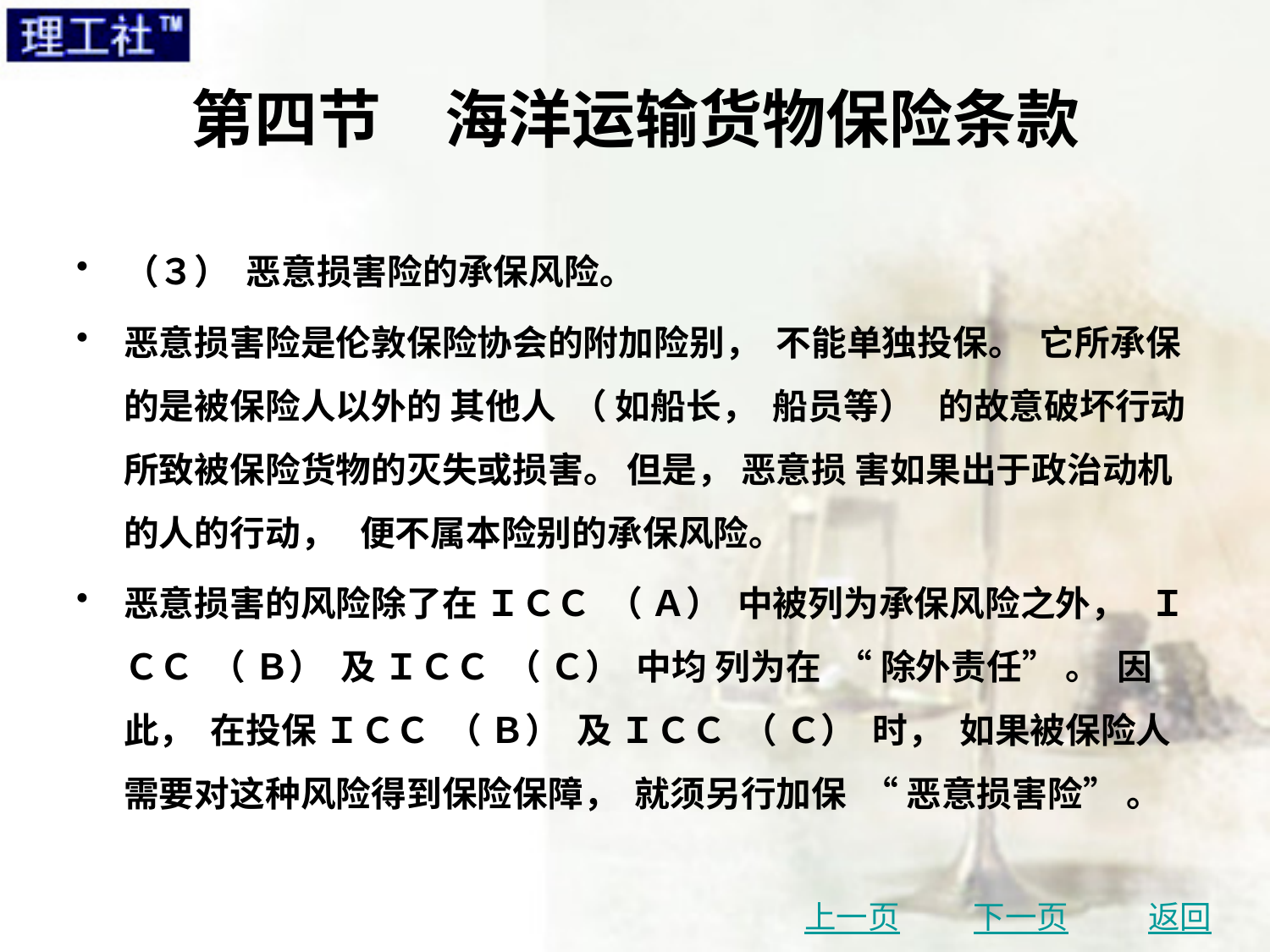

# 第四节　海洋运输货物保险条款
（３）  恶意损害险的承保风险。
恶意损害险是伦敦保险协会的附加险别，  不能单独投保。  它所承保的是被保险人以外的 其他人  （ 如船长，  船员等）   的故意破坏行动所致被保险货物的灭失或损害。 但是， 恶意损 害如果出于政治动机的人的行动，   便不属本险别的承保风险。
恶意损害的风险除了在 ＩＣＣ  （ Ａ）  中被列为承保风险之外，   ＩＣＣ  （ Ｂ）  及 ＩＣＣ  （ Ｃ）  中均 列为在  “ 除外责任” 。  因此，  在投保 ＩＣＣ  （ Ｂ）  及 ＩＣＣ  （ Ｃ）  时，  如果被保险人需要对这种风险得到保险保障，  就须另行加保  “ 恶意损害险” 。

上一页
下一页
返回